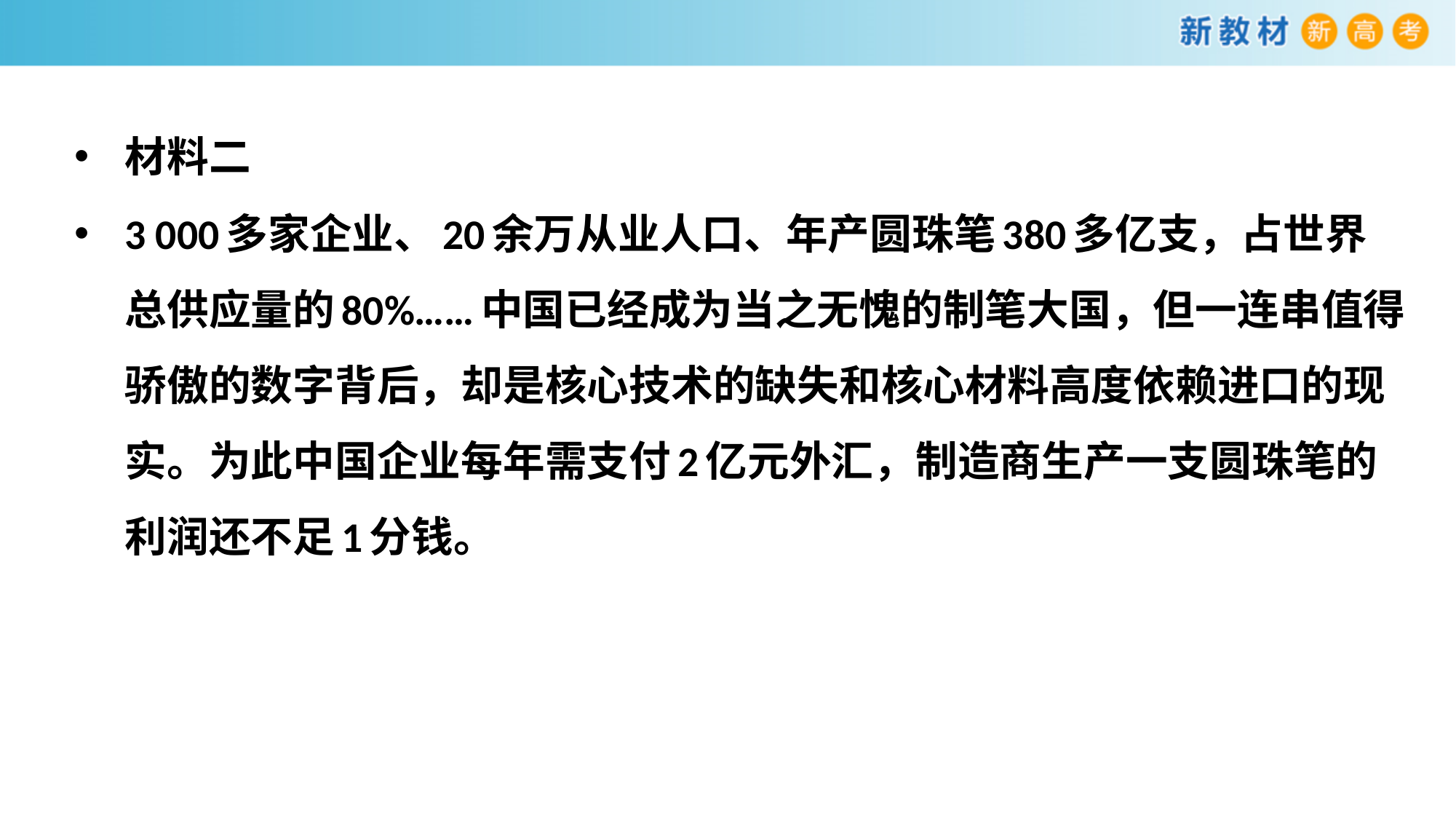

材料二
3 000多家企业、20余万从业人口、年产圆珠笔380多亿支，占世界总供应量的80%……中国已经成为当之无愧的制笔大国，但一连串值得骄傲的数字背后，却是核心技术的缺失和核心材料高度依赖进口的现实。为此中国企业每年需支付2亿元外汇，制造商生产一支圆珠笔的利润还不足1分钱。